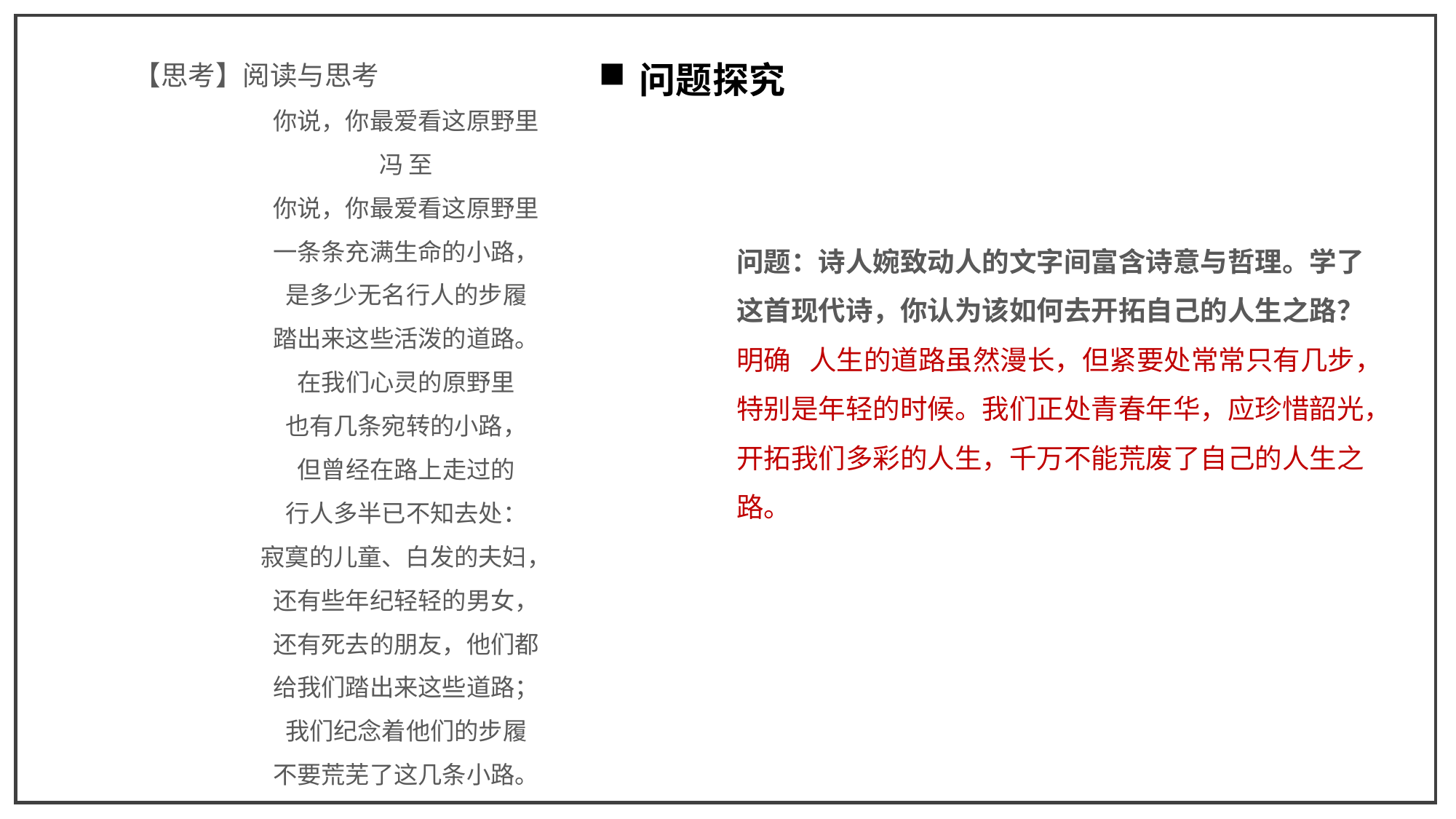

【思考】阅读与思考
你说，你最爱看这原野里
冯 至
你说，你最爱看这原野里
一条条充满生命的小路，
是多少无名行人的步履
踏出来这些活泼的道路。
在我们心灵的原野里
也有几条宛转的小路，
但曾经在路上走过的
行人多半已不知去处：
寂寞的儿童、白发的夫妇，
还有些年纪轻轻的男女，
还有死去的朋友，他们都
给我们踏出来这些道路；
我们纪念着他们的步履
不要荒芜了这几条小路。
问题探究
问题：诗人婉致动人的文字间富含诗意与哲理。学了这首现代诗，你认为该如何去开拓自己的人生之路？
明确   人生的道路虽然漫长，但紧要处常常只有几步，特别是年轻的时候。我们正处青春年华，应珍惜韶光，开拓我们多彩的人生，千万不能荒废了自己的人生之路。